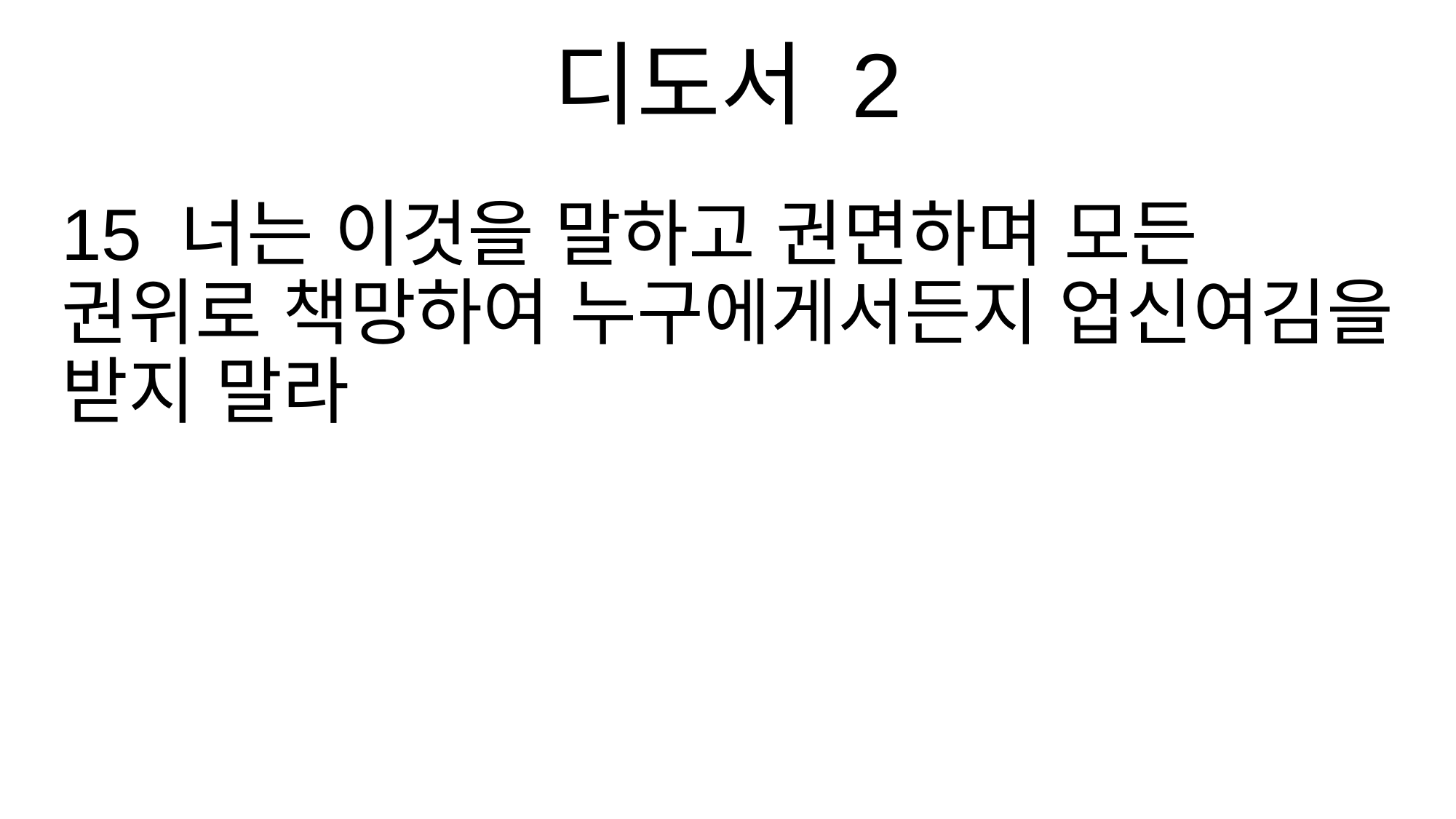

디도서 2
15 너는 이것을 말하고 권면하며 모든 권위로 책망하여 누구에게서든지 업신여김을 받지 말라